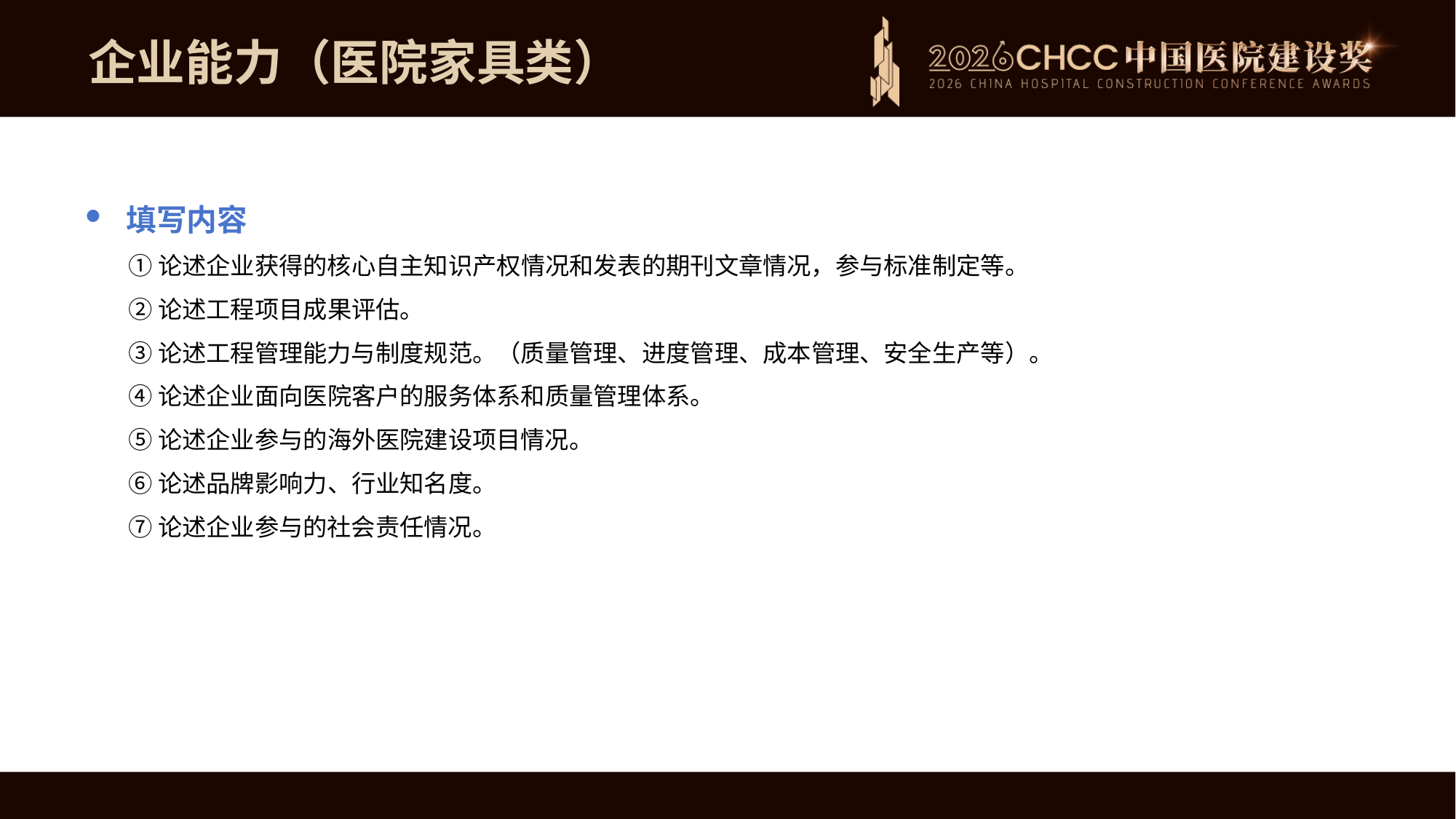

企业能力（医院家具类）
填写内容
①论述企业获得的核心自主知识产权情况和发表的期刊文章情况，参与标准制定等。
②论述工程项目成果评估。
③论述工程管理能力与制度规范。（质量管理、进度管理、成本管理、安全生产等）。
④论述企业面向医院客户的服务体系和质量管理体系。
⑤论述企业参与的海外医院建设项目情况。
⑥论述品牌影响力、行业知名度。
⑦论述企业参与的社会责任情况。